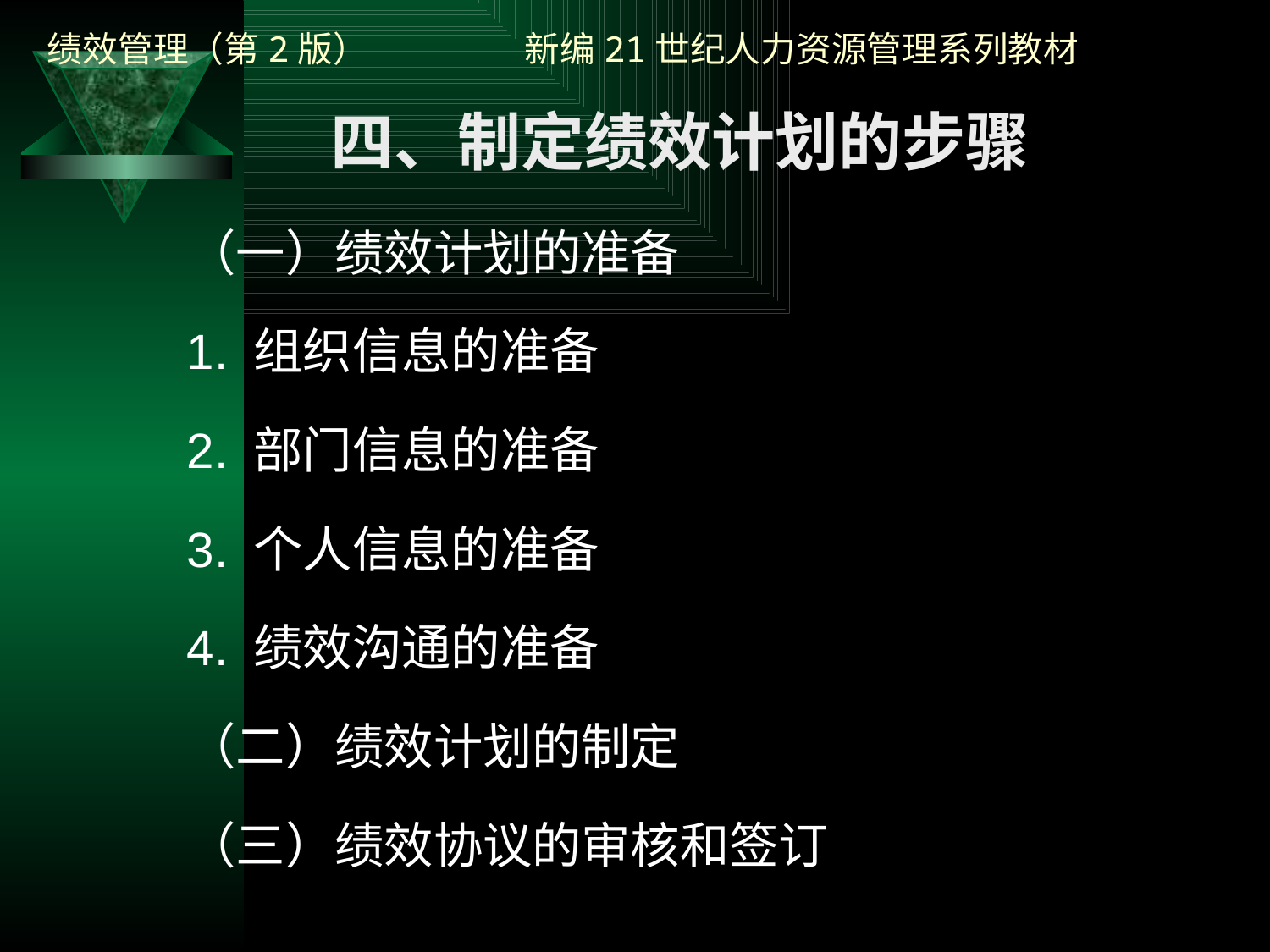

四、制定绩效计划的步骤
（一）绩效计划的准备
1. 组织信息的准备
2. 部门信息的准备
3. 个人信息的准备
4. 绩效沟通的准备
（二）绩效计划的制定
（三）绩效协议的审核和签订